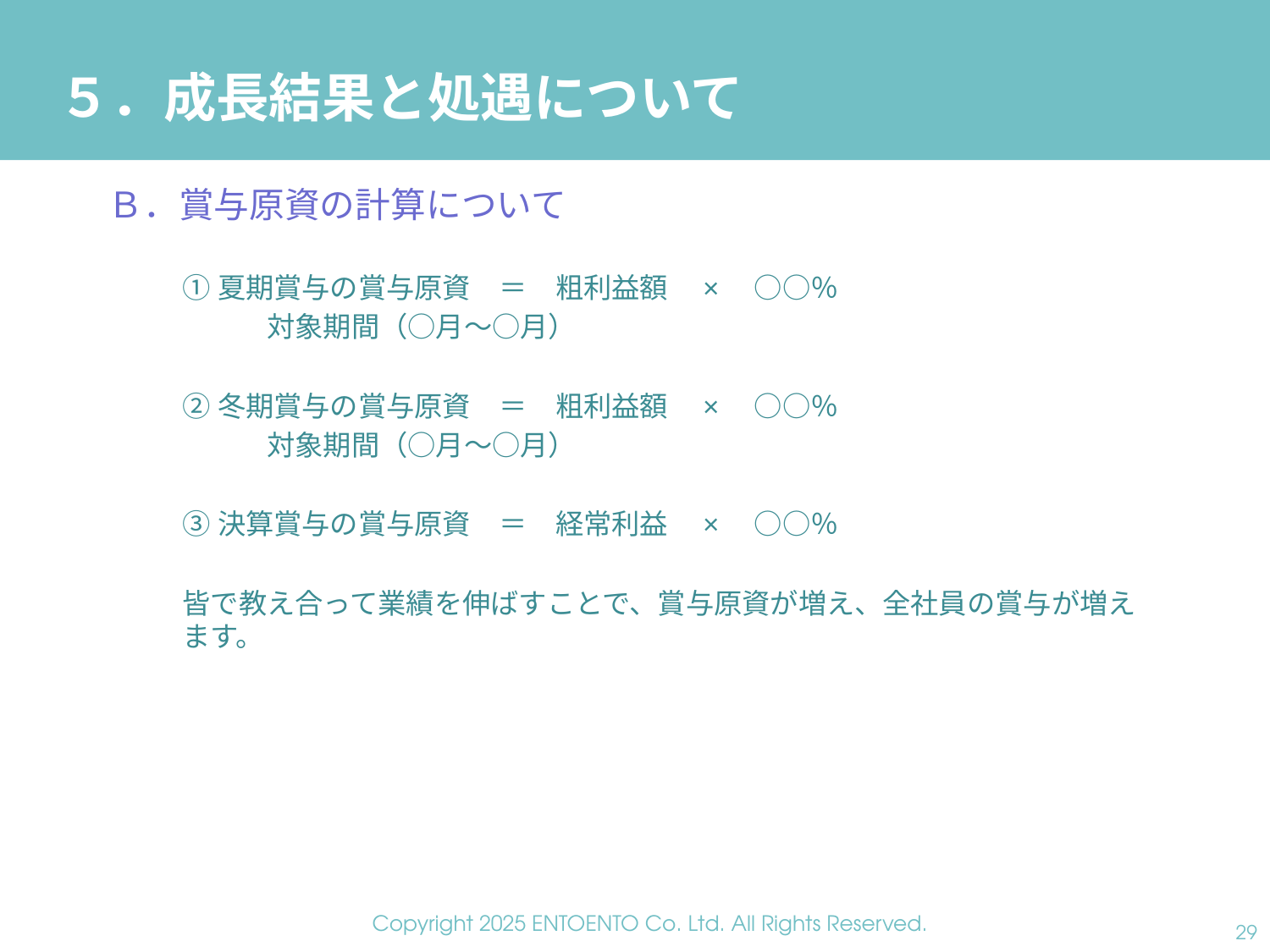

# ５．成長結果と処遇について
Ｂ．賞与原資の計算について

①夏期賞与の賞与原資　＝　粗利益額　×　○○％
　　　対象期間（○月～○月）

②冬期賞与の賞与原資　＝　粗利益額　×　○○％
　　　対象期間（○月～○月）

③決算賞与の賞与原資　＝　経常利益　×　○○％

皆で教え合って業績を伸ばすことで、賞与原資が増え、全社員の賞与が増えます。
Copyright 2025 ENTOENTO Co. Ltd. All Rights Reserved.
29